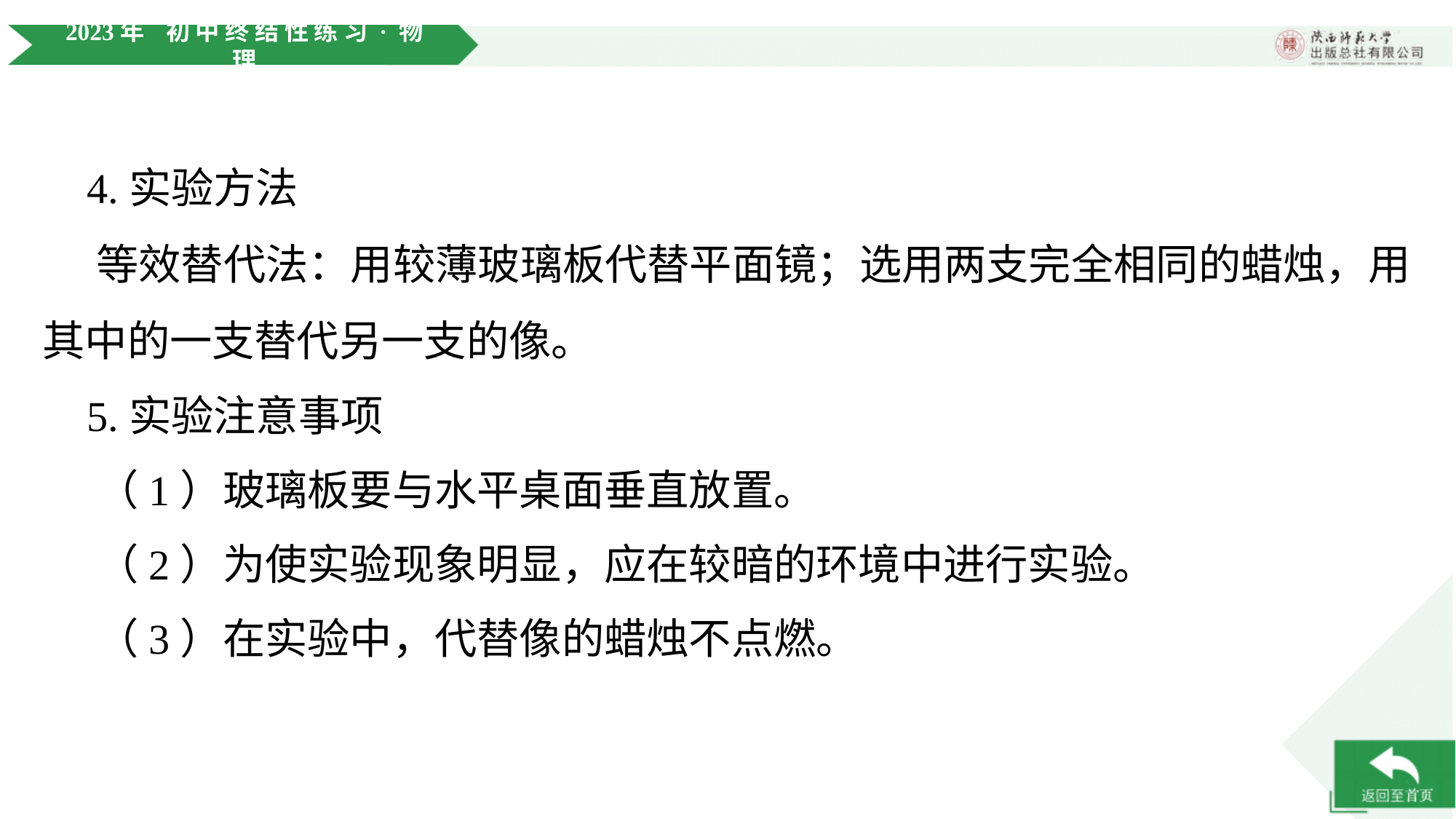

4.实验方法
    等效替代法：用较薄玻璃板代替平面镜；选用两支完全相同的蜡烛，用其中的一支替代另一支的像。
    5.实验注意事项
    （1）玻璃板要与水平桌面垂直放置。
    （2）为使实验现象明显，应在较暗的环境中进行实验。
    （3）在实验中，代替像的蜡烛不点燃。